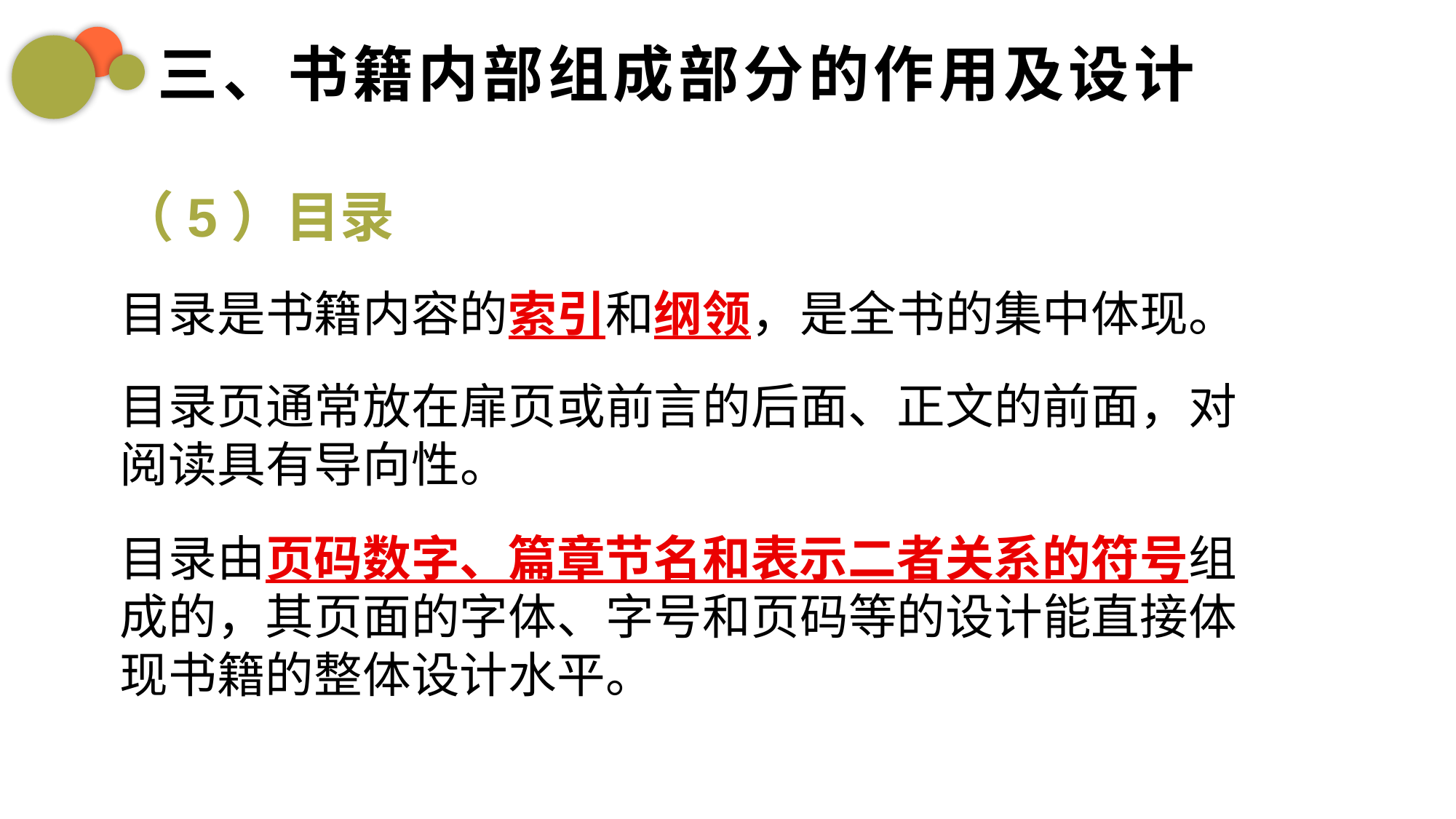

三、书籍内部组成部分的作用及设计
（5）目录
目录是书籍内容的索引和纲领，是全书的集中体现。
目录页通常放在扉页或前言的后面、正文的前面，对阅读具有导向性。
目录由页码数字、篇章节名和表示二者关系的符号组成的，其页面的字体、字号和页码等的设计能直接体现书籍的整体设计水平。